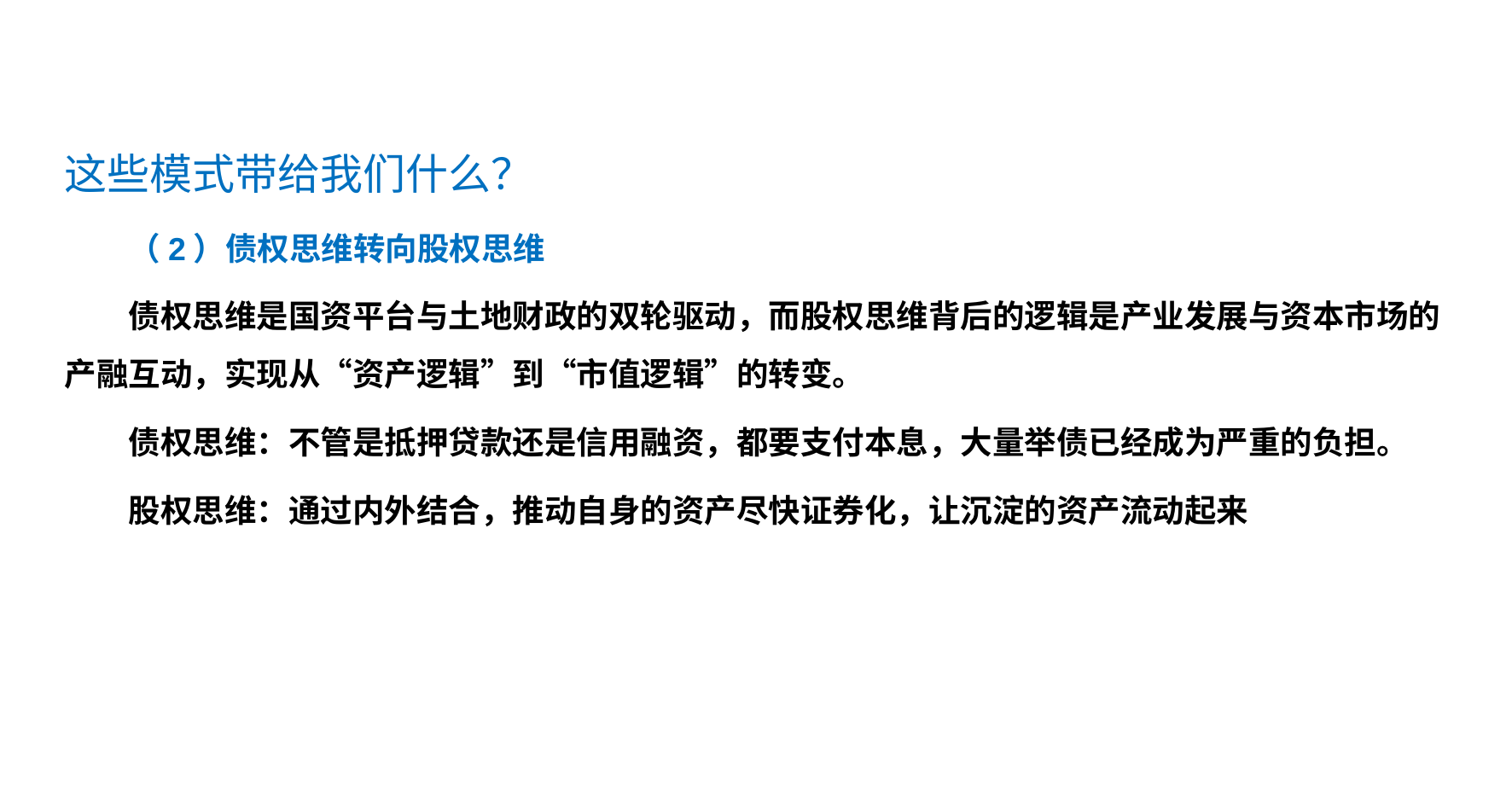

这些模式带给我们什么？
（2）债权思维转向股权思维
债权思维是国资平台与土地财政的双轮驱动，而股权思维背后的逻辑是产业发展与资本市场的产融互动，实现从“资产逻辑”到“市值逻辑”的转变。
债权思维：不管是抵押贷款还是信用融资，都要支付本息，大量举债已经成为严重的负担。
股权思维：通过内外结合，推动自身的资产尽快证券化，让沉淀的资产流动起来